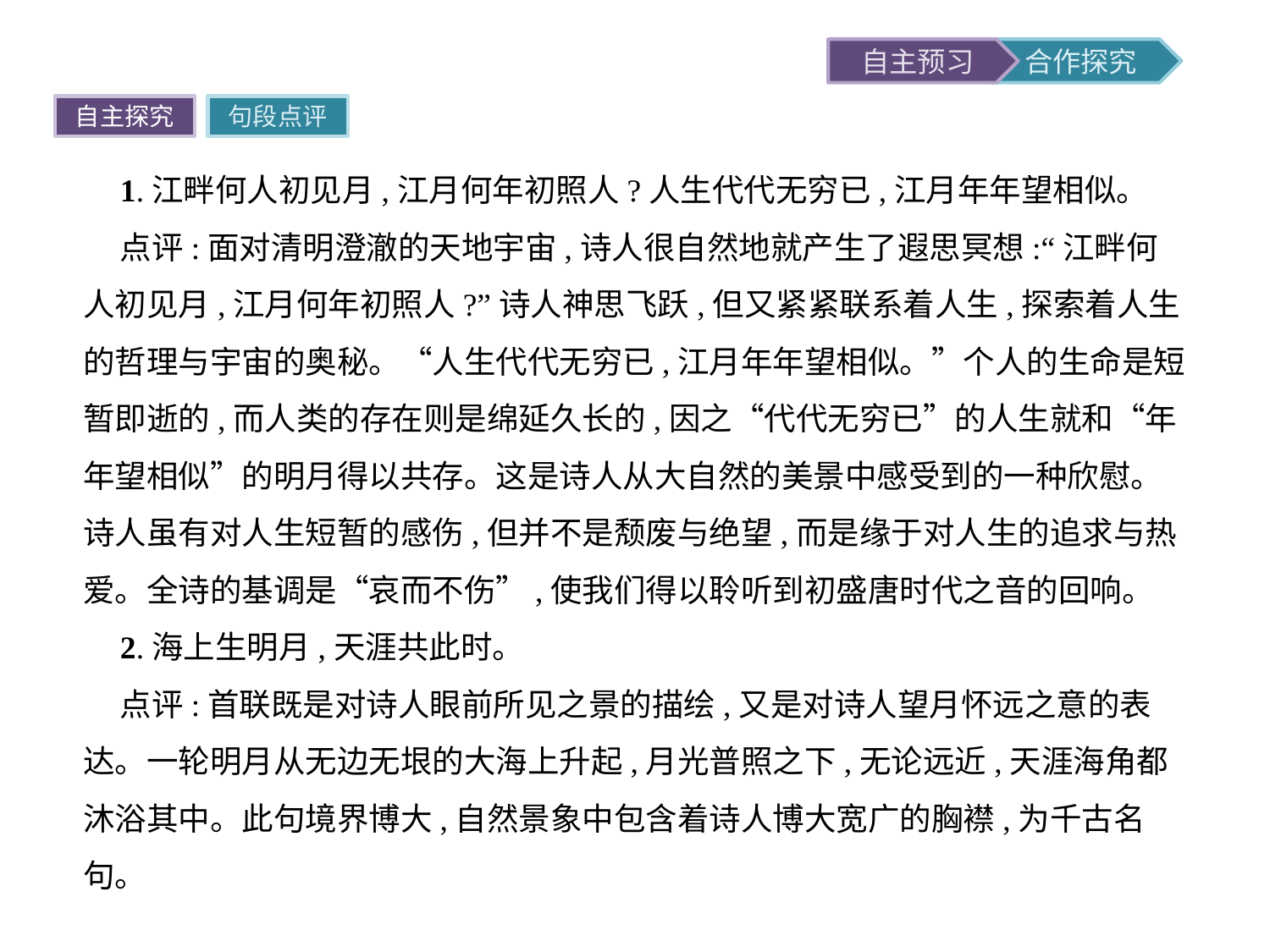

自主探究
句段点评
1.江畔何人初见月,江月何年初照人?人生代代无穷已,江月年年望相似。
点评:面对清明澄澈的天地宇宙,诗人很自然地就产生了遐思冥想:“江畔何人初见月,江月何年初照人?”诗人神思飞跃,但又紧紧联系着人生,探索着人生的哲理与宇宙的奥秘。“人生代代无穷已,江月年年望相似。”个人的生命是短暂即逝的,而人类的存在则是绵延久长的,因之“代代无穷已”的人生就和“年年望相似”的明月得以共存。这是诗人从大自然的美景中感受到的一种欣慰。诗人虽有对人生短暂的感伤,但并不是颓废与绝望,而是缘于对人生的追求与热爱。全诗的基调是“哀而不伤”,使我们得以聆听到初盛唐时代之音的回响。
2.海上生明月,天涯共此时。
点评:首联既是对诗人眼前所见之景的描绘,又是对诗人望月怀远之意的表达。一轮明月从无边无垠的大海上升起,月光普照之下,无论远近,天涯海角都沐浴其中。此句境界博大,自然景象中包含着诗人博大宽广的胸襟,为千古名句。